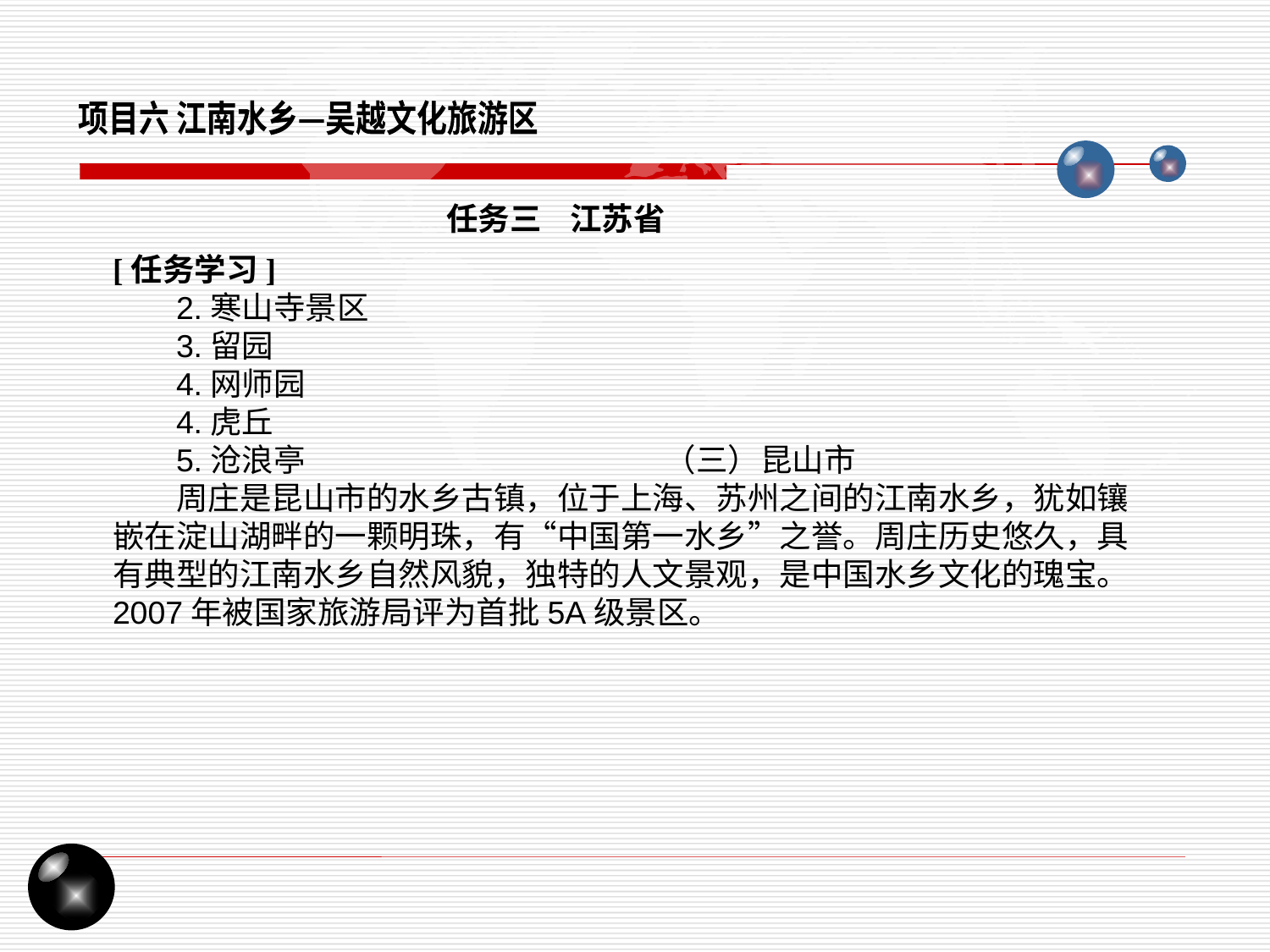

项目六 江南水乡—吴越文化旅游区
任务三    江苏省
[任务学习]
2.寒山寺景区
3.留园
4.网师园
4.虎丘
5.沧浪亭                                                  （三）昆山市
周庄是昆山市的水乡古镇，位于上海、苏州之间的江南水乡，犹如镶嵌在淀山湖畔的一颗明珠，有“中国第一水乡”之誉。周庄历史悠久，具有典型的江南水乡自然风貌，独特的人文景观，是中国水乡文化的瑰宝。2007年被国家旅游局评为首批5A级景区。